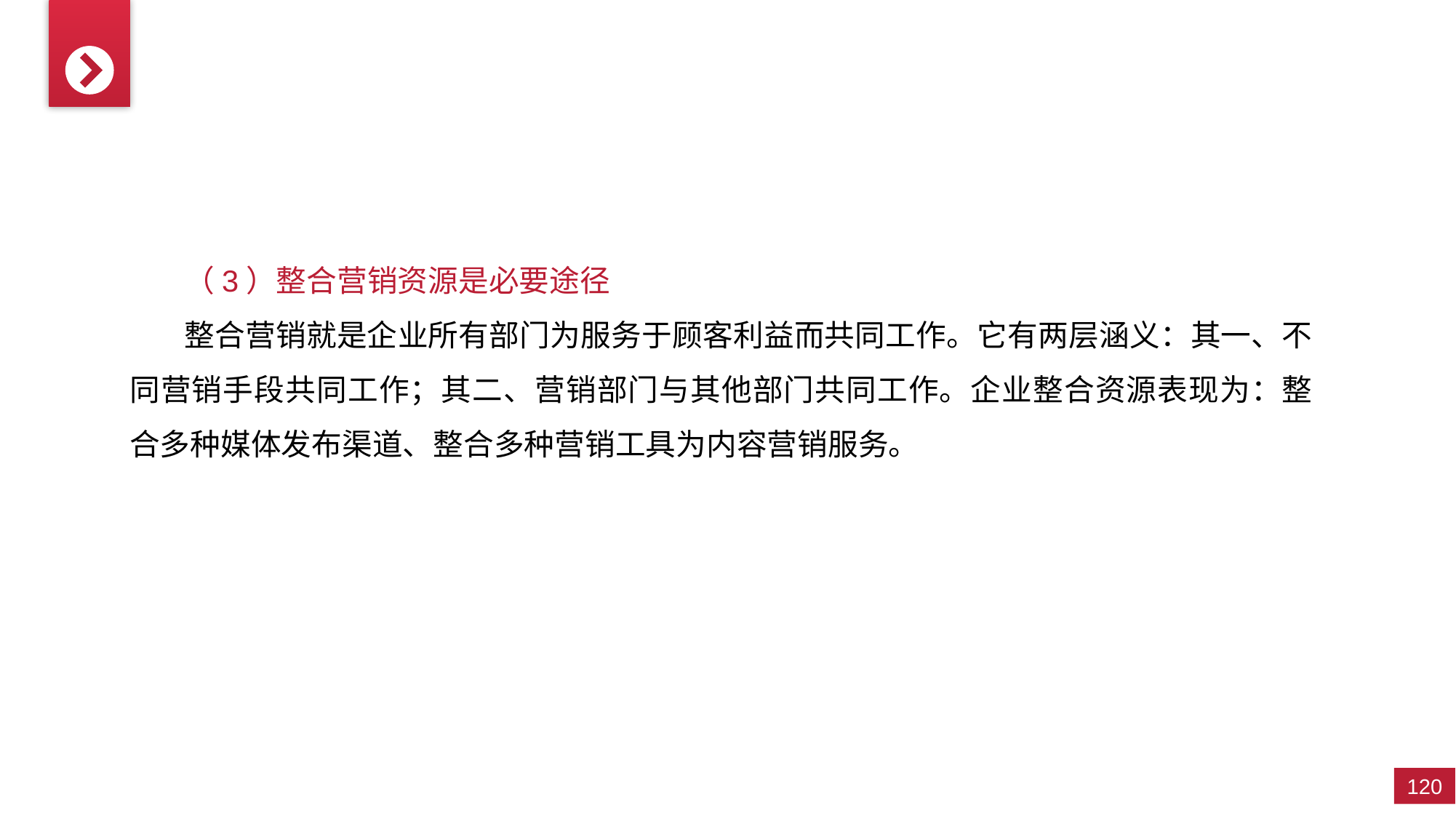

（3）整合营销资源是必要途径
整合营销就是企业所有部门为服务于顾客利益而共同工作。它有两层涵义：其一、不同营销手段共同工作；其二、营销部门与其他部门共同工作。企业整合资源表现为：整合多种媒体发布渠道、整合多种营销工具为内容营销服务。